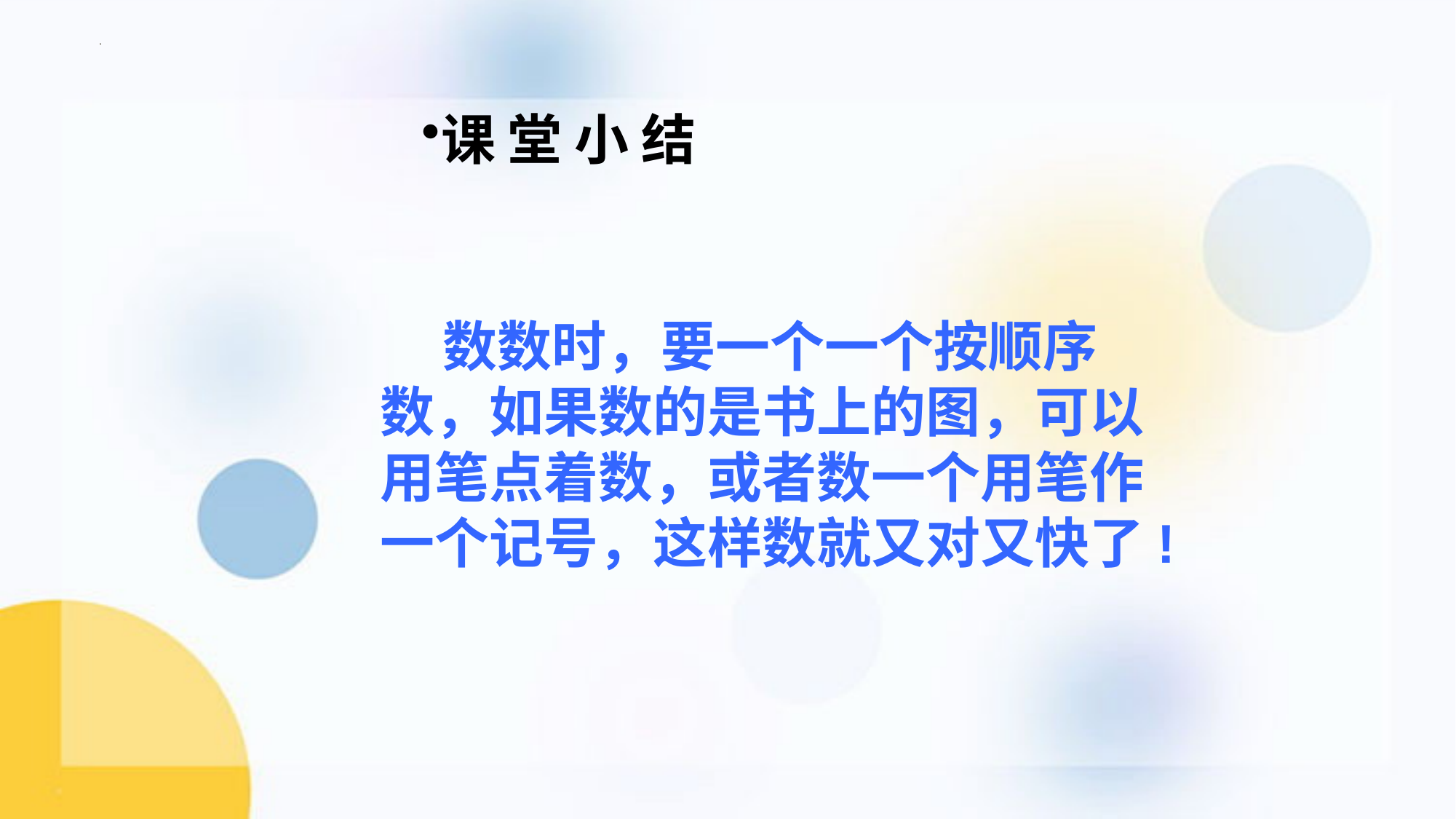

课 堂 小 结

    数数时，要一个一个按顺序数，如果数的是书上的图，可以用笔点着数，或者数一个用笔作一个记号，这样数就又对又快了!